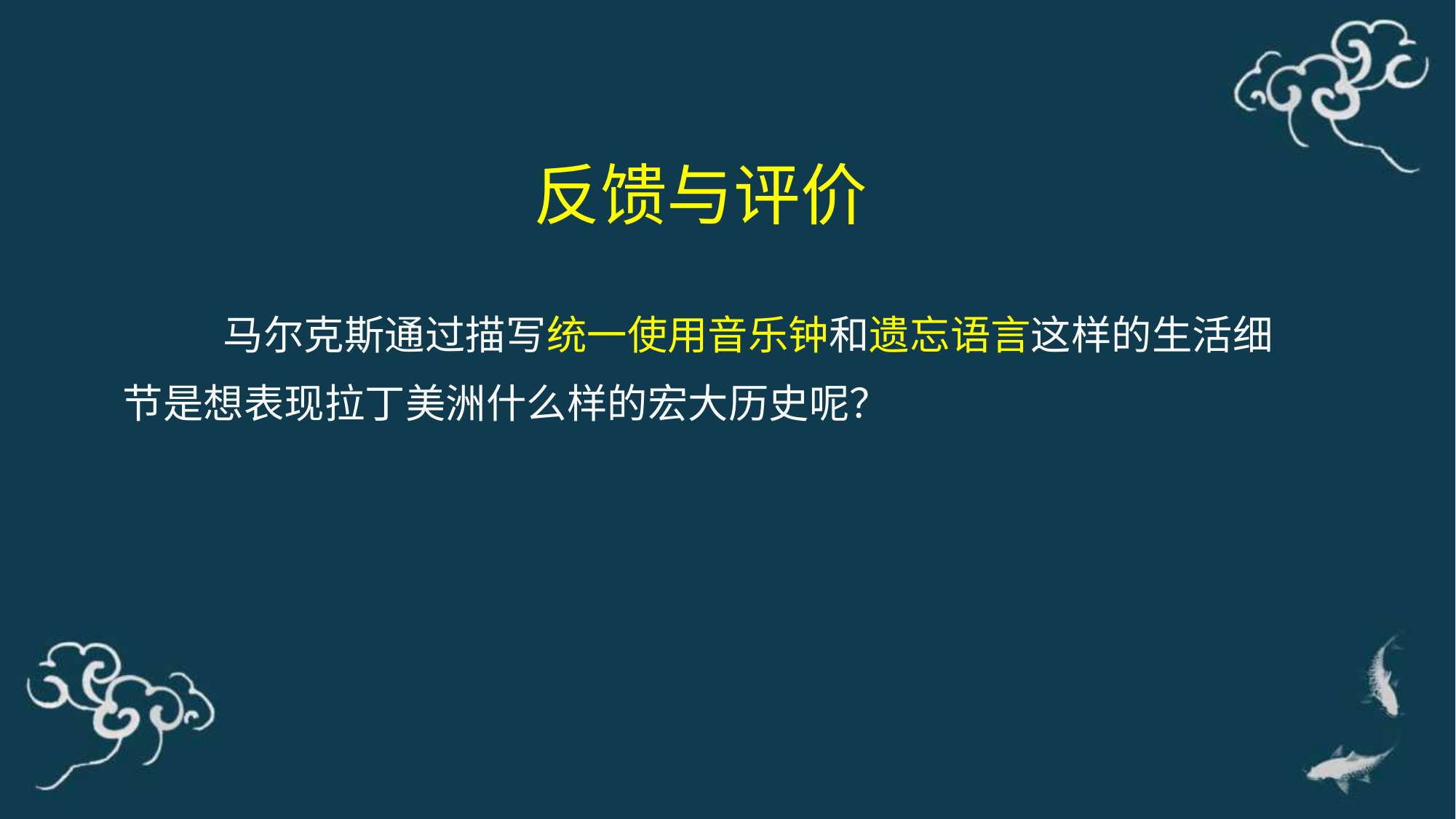

反馈与评价
          马尔克斯通过描写统一使用音乐钟和遗忘语言这样的生活细节是想表现拉丁美洲什么样的宏大历史呢？